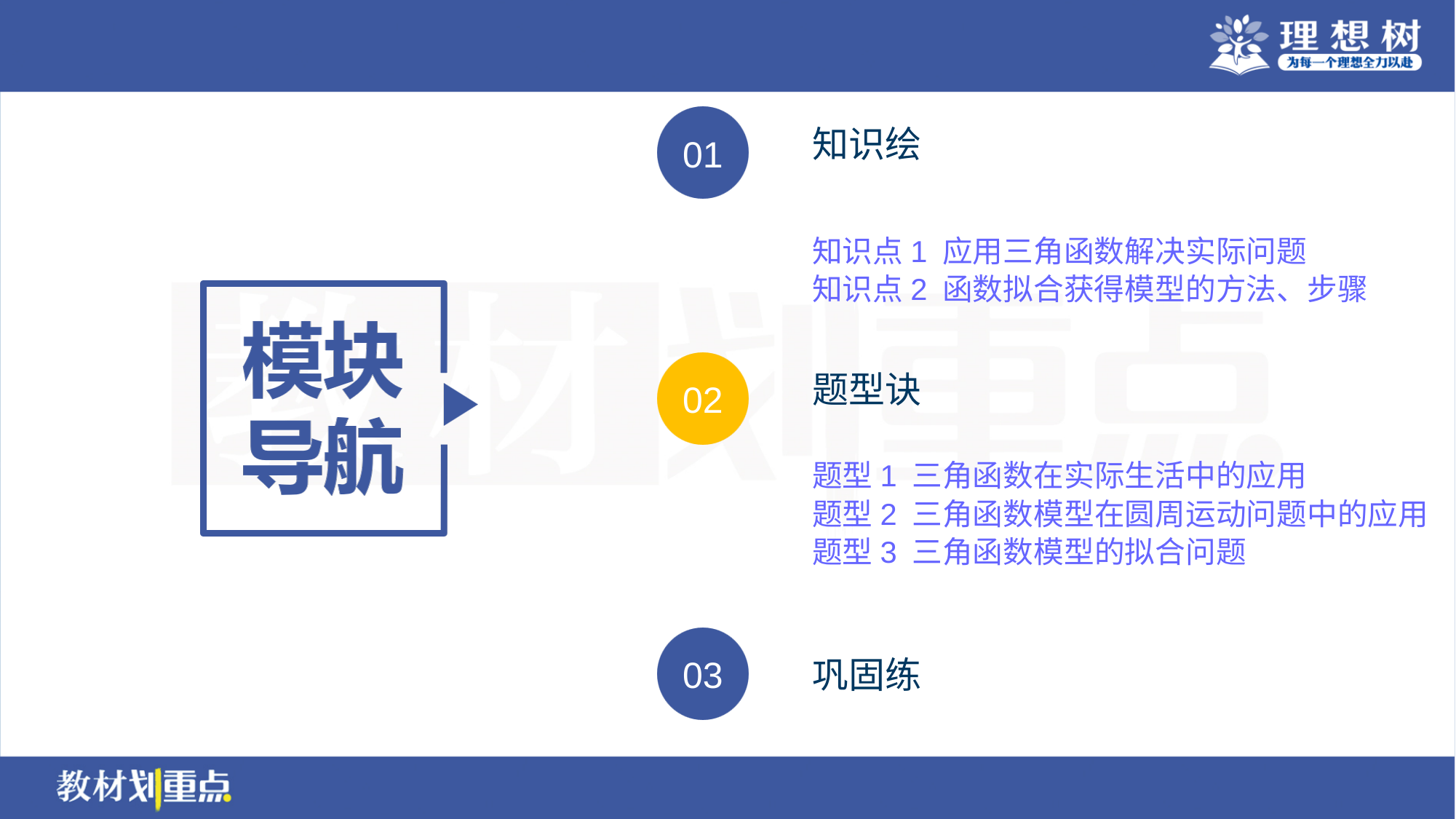

知识点1 应用三角函数解决实际问题
知识点2 函数拟合获得模型的方法、步骤
题型1 三角函数在实际生活中的应用
题型2 三角函数模型在圆周运动问题中的应用
题型3 三角函数模型的拟合问题